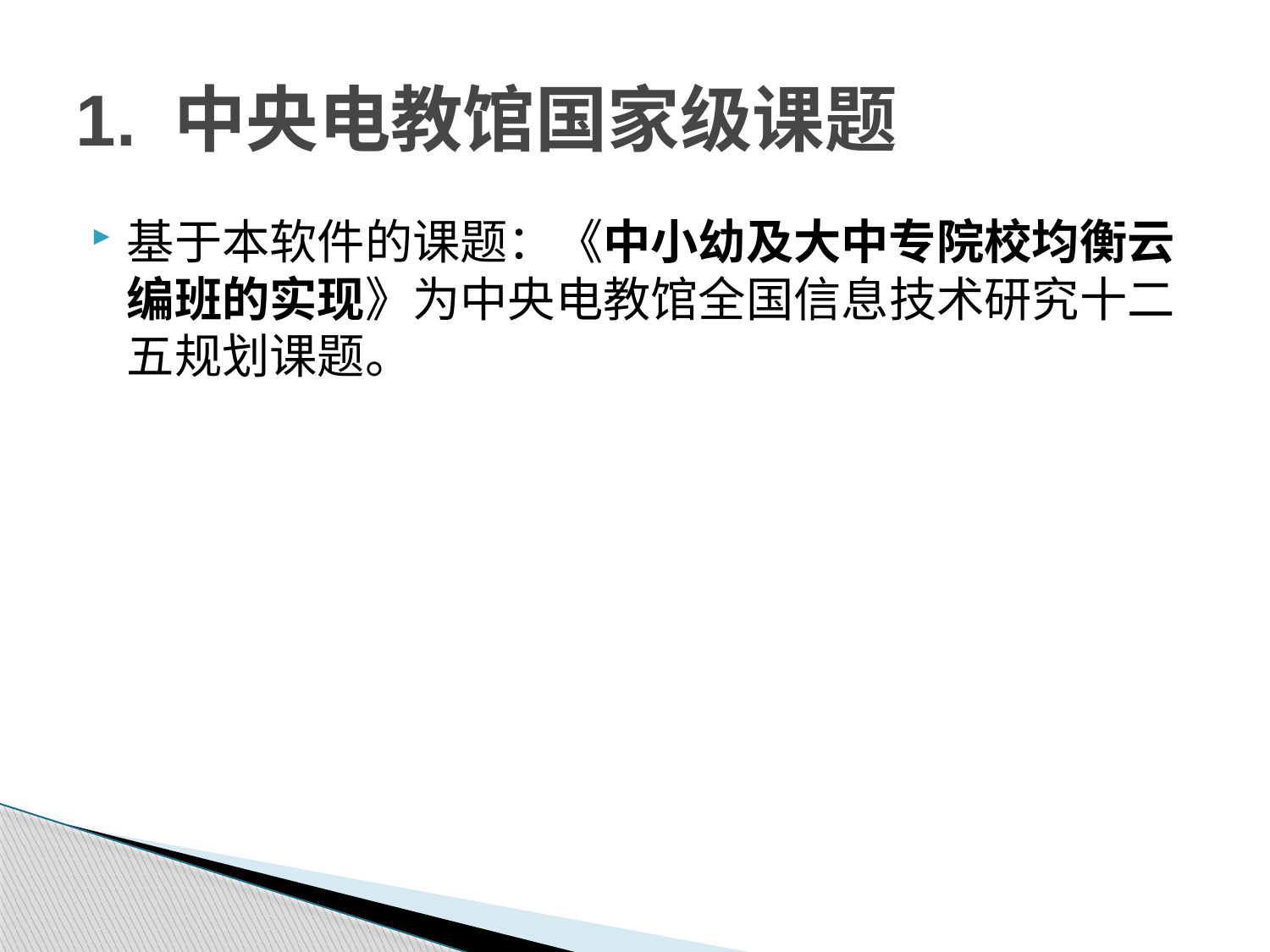

# 1. 中央电教馆国家级课题
基于本软件的课题：《中小幼及大中专院校均衡云编班的实现》为中央电教馆全国信息技术研究十二五规划课题。